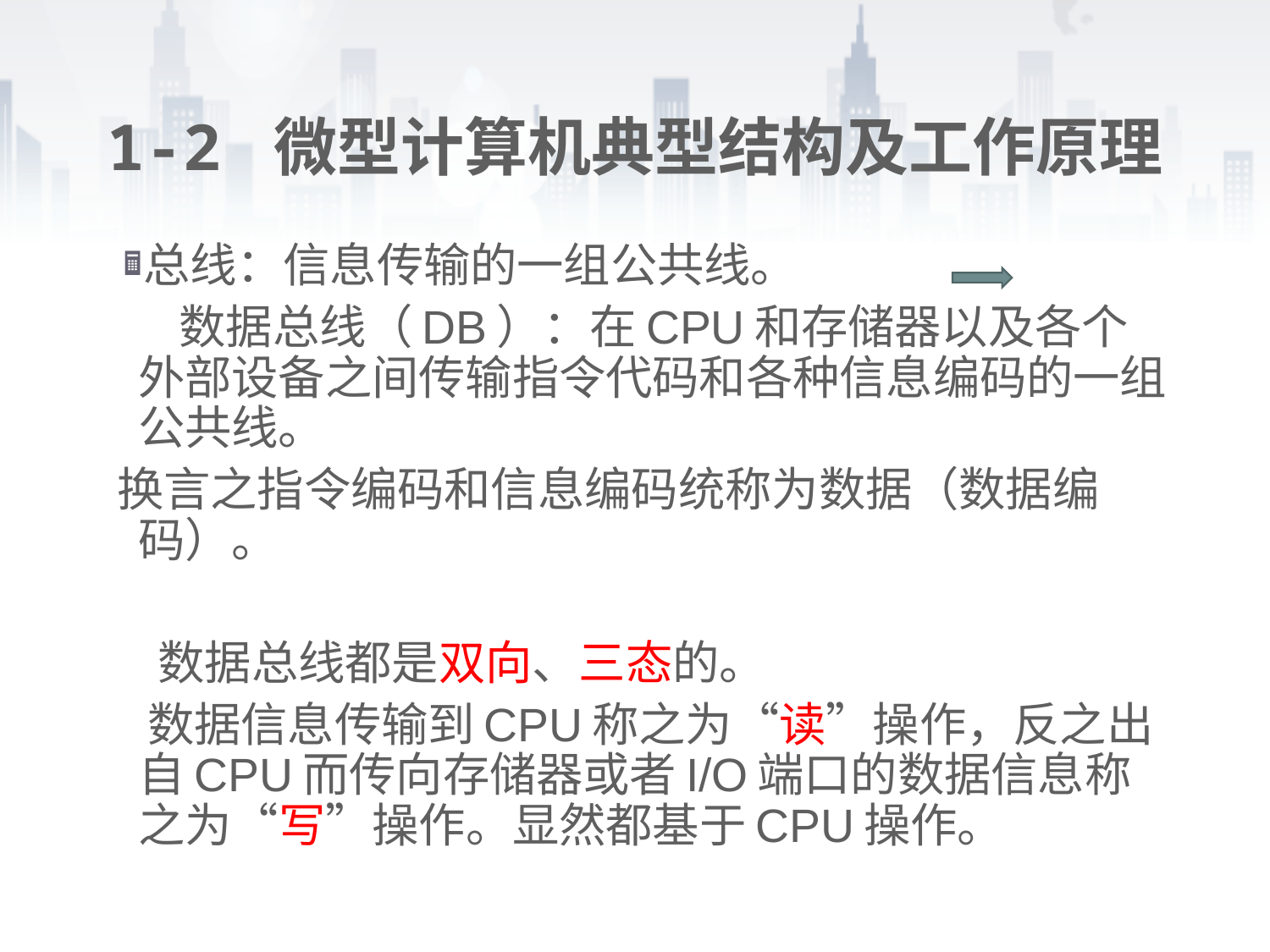

# 1-2 微型计算机典型结构及工作原理
总线：信息传输的一组公共线。
     数据总线（DB）：在CPU和存储器以及各个外部设备之间传输指令代码和各种信息编码的一组公共线。
换言之指令编码和信息编码统称为数据（数据编码）。

   数据总线都是双向、三态的。
  数据信息传输到CPU称之为“读”操作，反之出自CPU而传向存储器或者I/O端口的数据信息称之为“写”操作。显然都基于CPU操作。